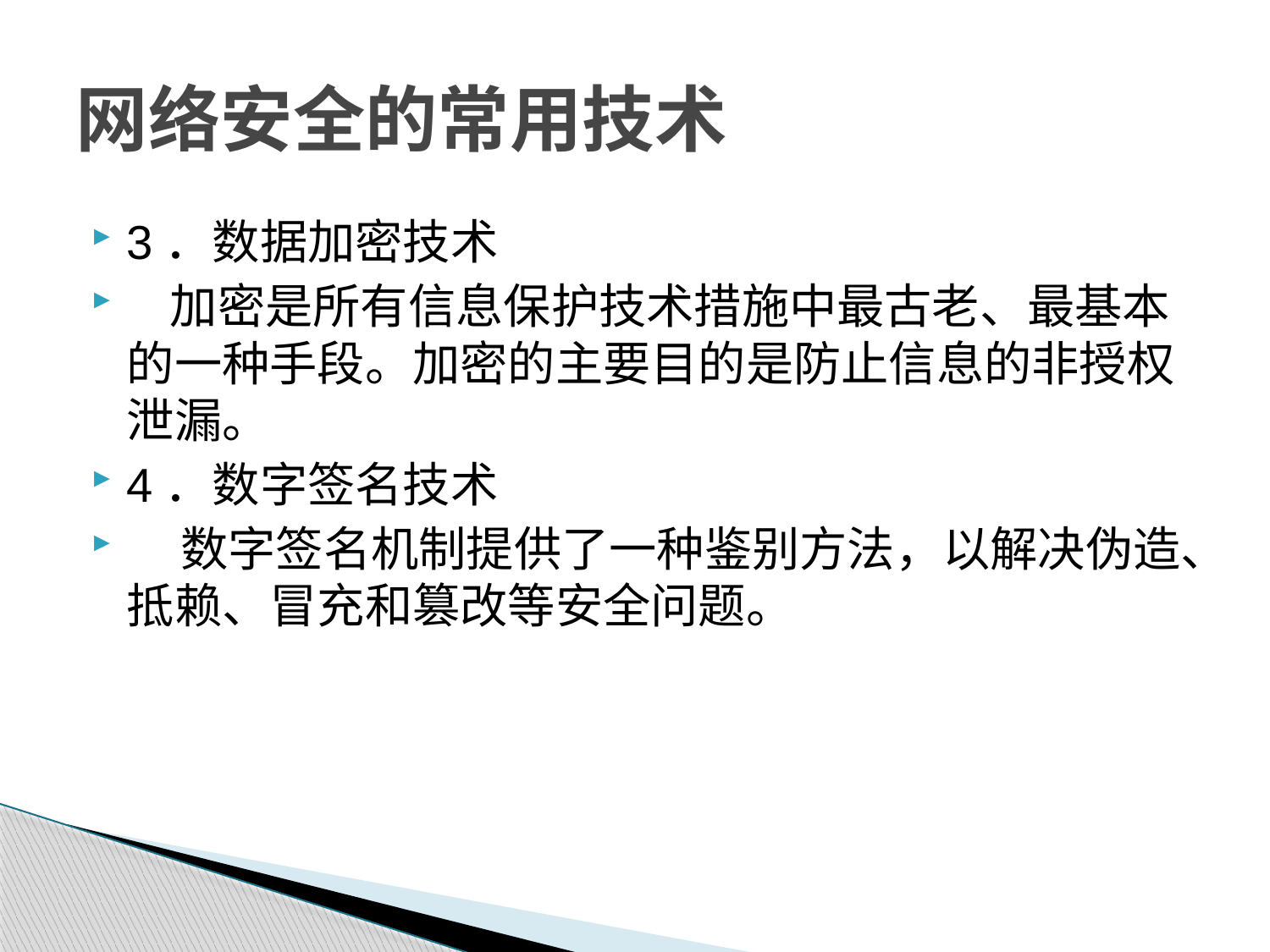

# 网络安全的常用技术
3．数据加密技术
   加密是所有信息保护技术措施中最古老、最基本的一种手段。加密的主要目的是防止信息的非授权泄漏。
4．数字签名技术
    数字签名机制提供了一种鉴别方法，以解决伪造、抵赖、冒充和篡改等安全问题。